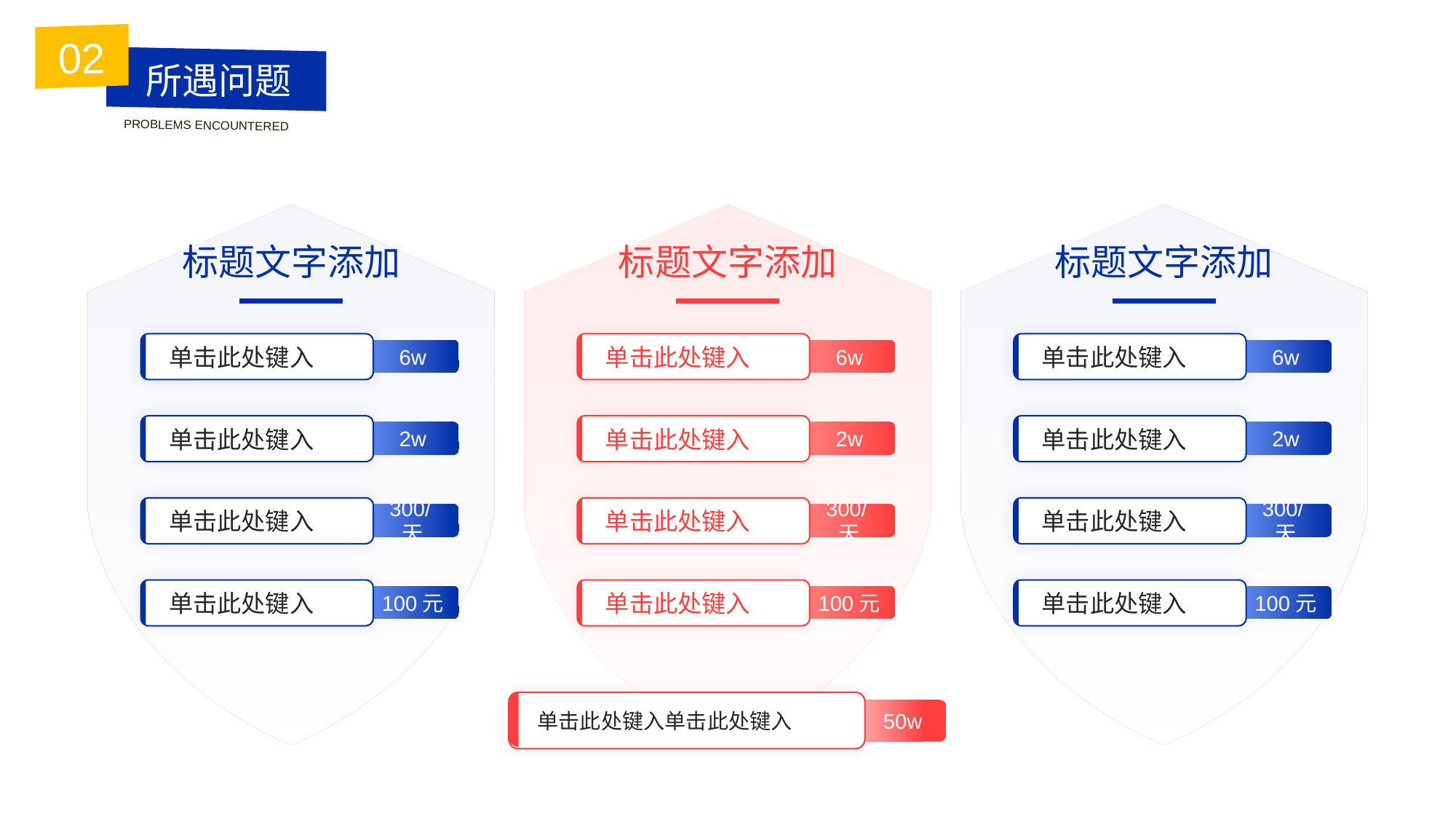

BY YUSHEN

02

所遇问题
PROBLEMS ENCOUNTERED

标题文字添加
单击此处键入

6w
单击此处键入

2w
单击此处键入

300/天
单击此处键入

100元

标题文字添加
单击此处键入

6w
单击此处键入

2w
单击此处键入

300/天
单击此处键入

100元
单击此处键入单击此处键入

50w

标题文字添加
单击此处键入

6w
单击此处键入

2w
单击此处键入

300/天
单击此处键入

100元